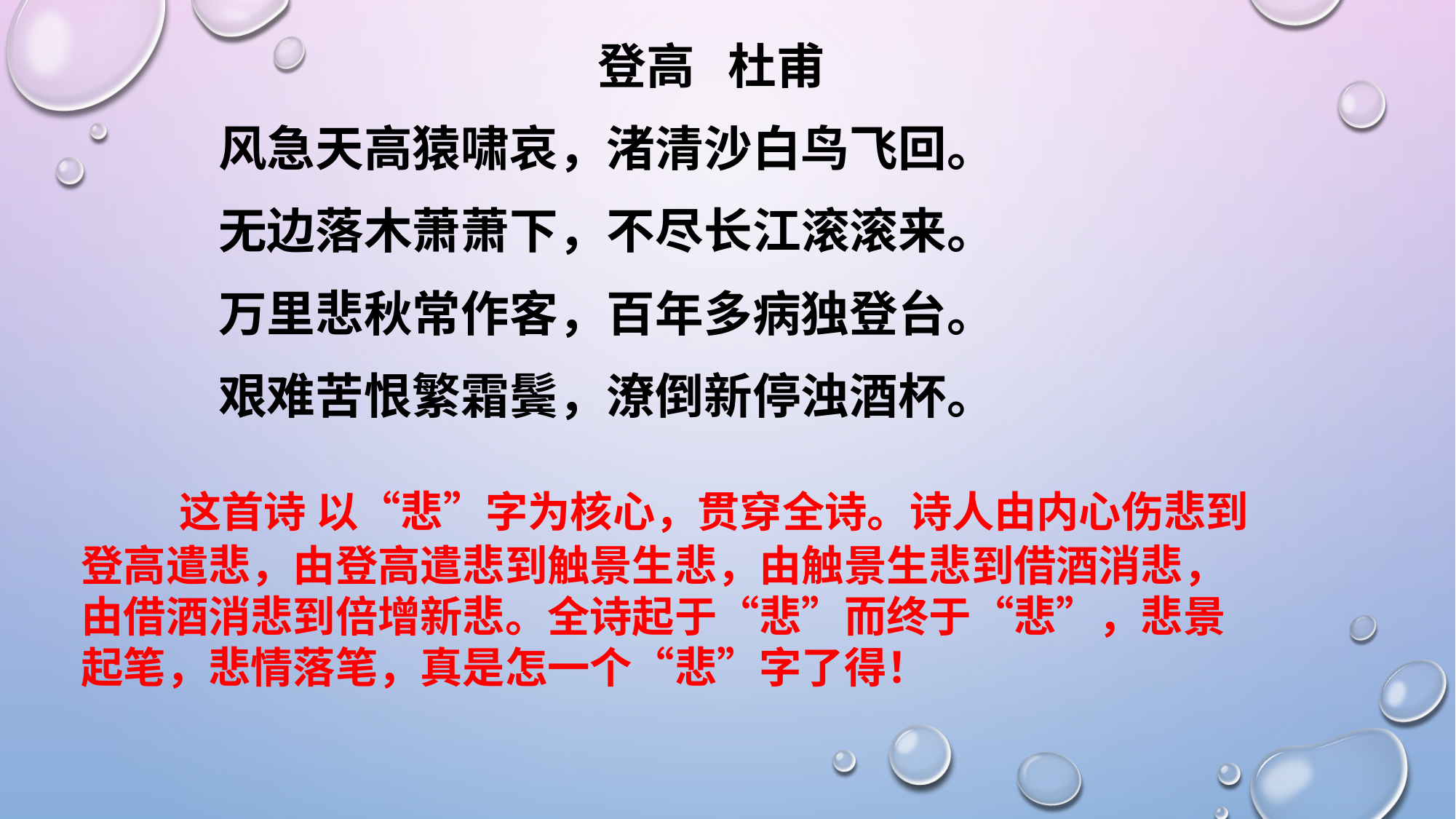

登高   杜甫
风急天高猿啸哀，渚清沙白鸟飞回。
无边落木萧萧下，不尽长江滚滚来。
万里悲秋常作客，百年多病独登台。
艰难苦恨繁霜鬓，潦倒新停浊酒杯。
        这首诗 以“悲”字为核心，贯穿全诗。诗人由内心伤悲到登高遣悲，由登高遣悲到触景生悲，由触景生悲到借酒消悲，由借酒消悲到倍增新悲。全诗起于“悲”而终于“悲”，悲景起笔，悲情落笔，真是怎一个“悲”字了得！